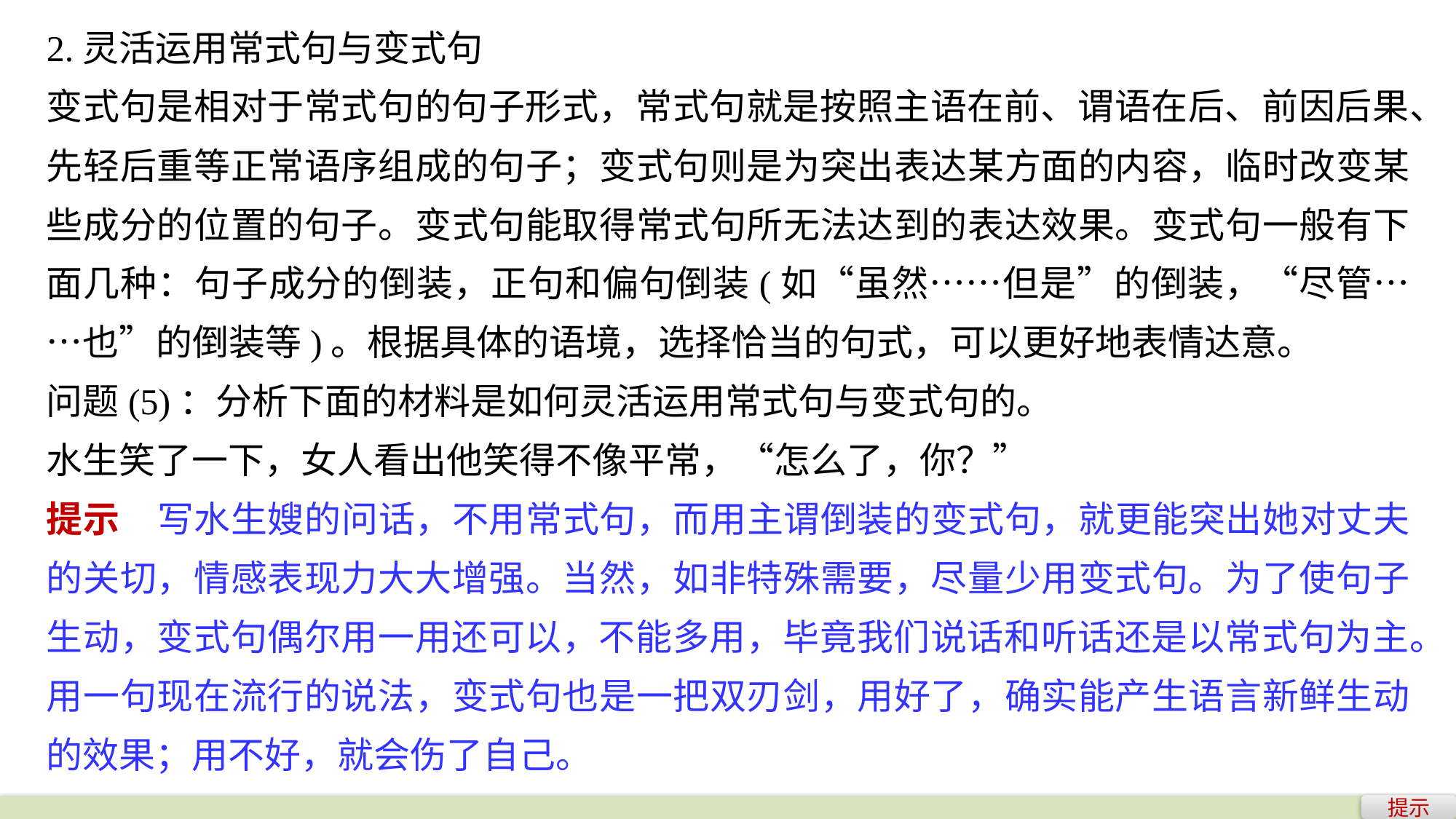

2.灵活运用常式句与变式句
变式句是相对于常式句的句子形式，常式句就是按照主语在前、谓语在后、前因后果、先轻后重等正常语序组成的句子；变式句则是为突出表达某方面的内容，临时改变某些成分的位置的句子。变式句能取得常式句所无法达到的表达效果。变式句一般有下面几种：句子成分的倒装，正句和偏句倒装(如“虽然……但是”的倒装，“尽管……也”的倒装等)。根据具体的语境，选择恰当的句式，可以更好地表情达意。
问题(5)：分析下面的材料是如何灵活运用常式句与变式句的。
水生笑了一下，女人看出他笑得不像平常，“怎么了，你？”
提示　写水生嫂的问话，不用常式句，而用主谓倒装的变式句，就更能突出她对丈夫的关切，情感表现力大大增强。当然，如非特殊需要，尽量少用变式句。为了使句子生动，变式句偶尔用一用还可以，不能多用，毕竟我们说话和听话还是以常式句为主。用一句现在流行的说法，变式句也是一把双刃剑，用好了，确实能产生语言新鲜生动的效果；用不好，就会伤了自己。
提示